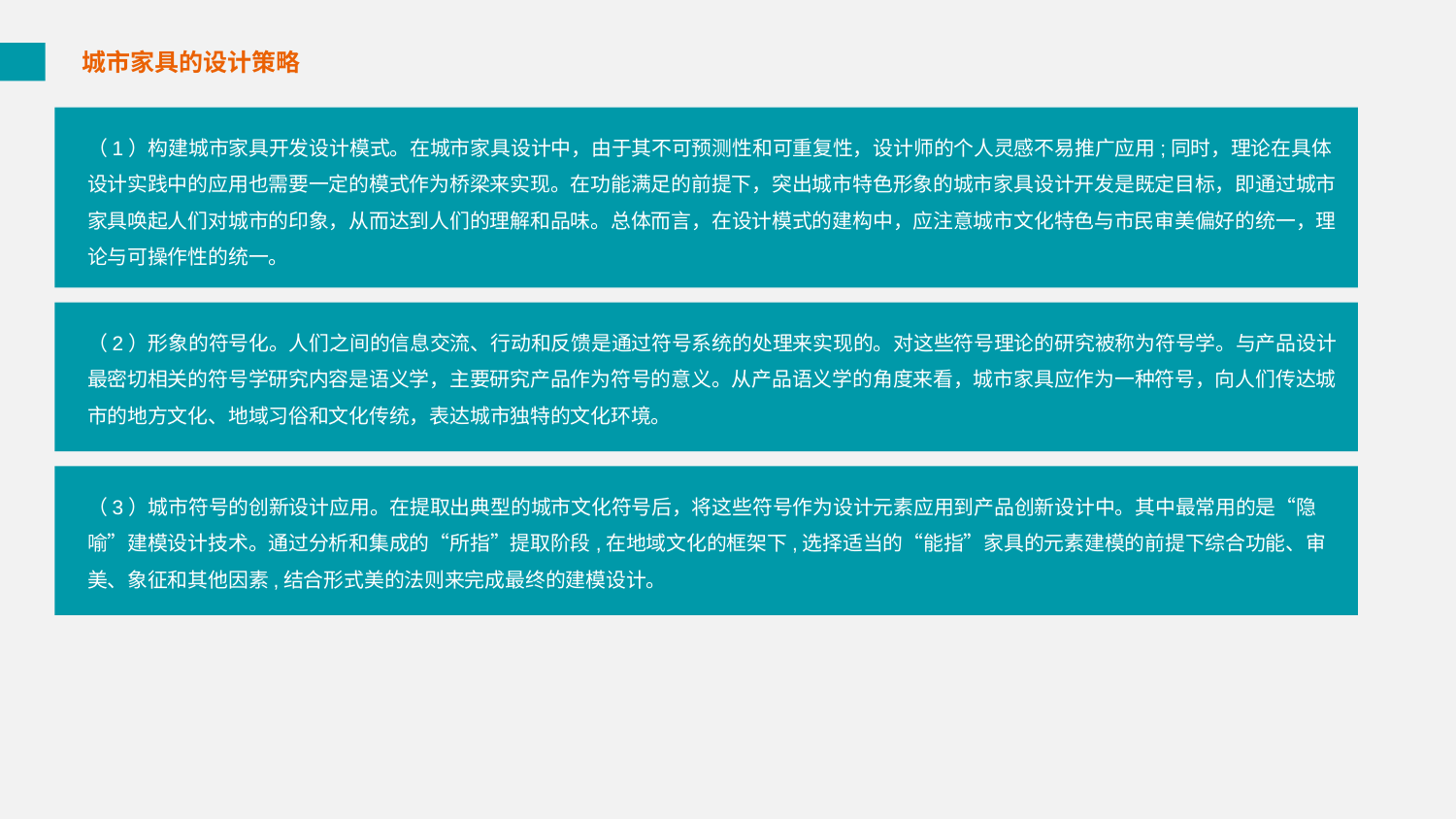

城市家具的设计策略

（1）构建城市家具开发设计模式。在城市家具设计中，由于其不可预测性和可重复性，设计师的个人灵感不易推广应用;同时，理论在具体设计实践中的应用也需要一定的模式作为桥梁来实现。在功能满足的前提下，突出城市特色形象的城市家具设计开发是既定目标，即通过城市家具唤起人们对城市的印象，从而达到人们的理解和品味。总体而言，在设计模式的建构中，应注意城市文化特色与市民审美偏好的统一，理论与可操作性的统一。

（2）形象的符号化。人们之间的信息交流、行动和反馈是通过符号系统的处理来实现的。对这些符号理论的研究被称为符号学。与产品设计最密切相关的符号学研究内容是语义学，主要研究产品作为符号的意义。从产品语义学的角度来看，城市家具应作为一种符号，向人们传达城市的地方文化、地域习俗和文化传统，表达城市独特的文化环境。

（3）城市符号的创新设计应用。在提取出典型的城市文化符号后，将这些符号作为设计元素应用到产品创新设计中。其中最常用的是“隐喻”建模设计技术。通过分析和集成的“所指”提取阶段,在地域文化的框架下,选择适当的“能指”家具的元素建模的前提下综合功能、审美、象征和其他因素,结合形式美的法则来完成最终的建模设计。